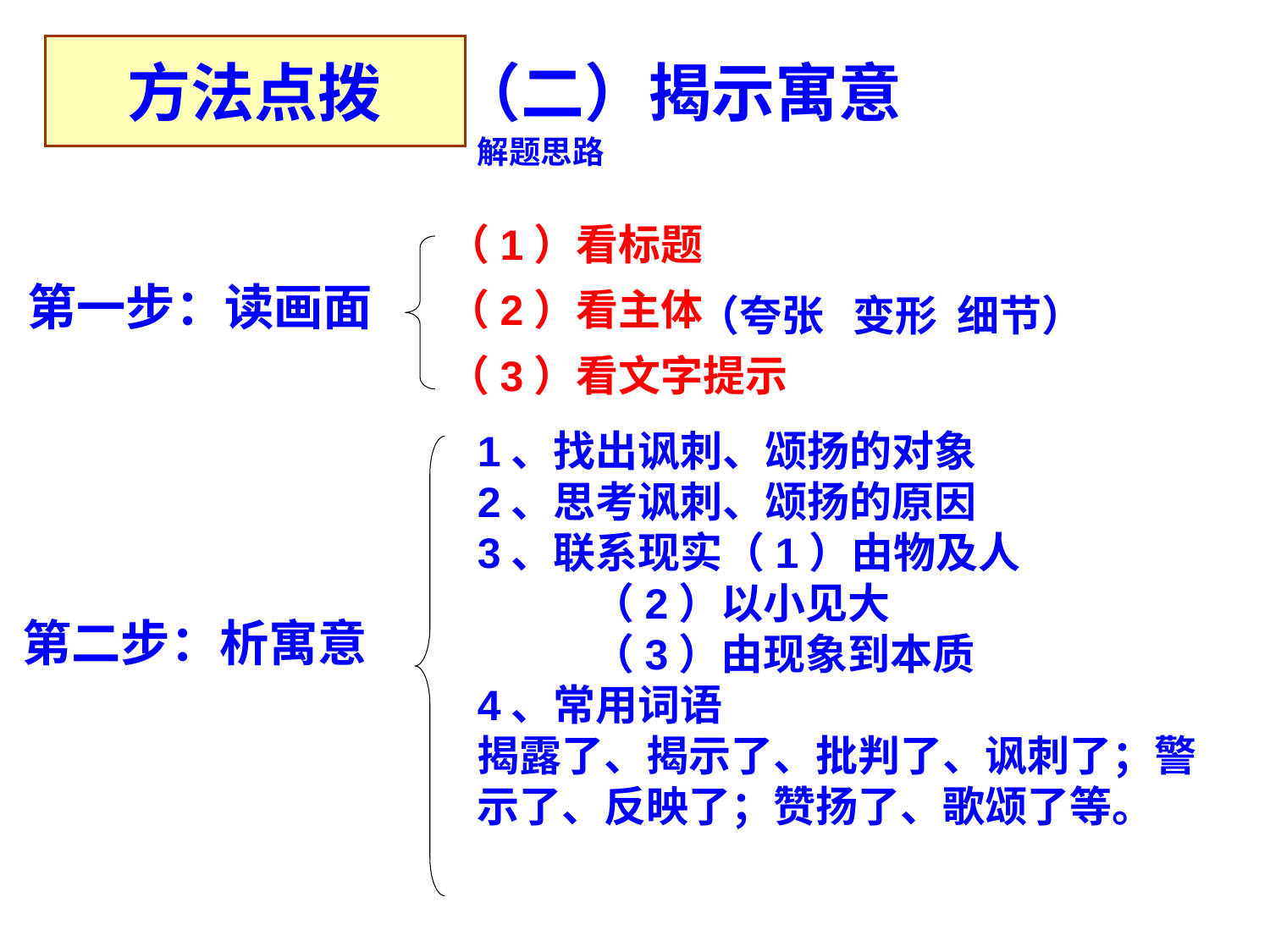

方法点拨
（二）揭示寓意
解题思路
（1）看标题
（2）看主体
（3）看文字提示

第一步：读画面
（夸张   变形  细节）
1、找出讽刺、颂扬的对象
2、思考讽刺、颂扬的原因
3、联系现实（1）由物及人
           （2）以小见大
           （3）由现象到本质
4、常用词语
揭露了、揭示了、批判了、讽刺了；警示了、反映了；赞扬了、歌颂了等。

第二步：析寓意